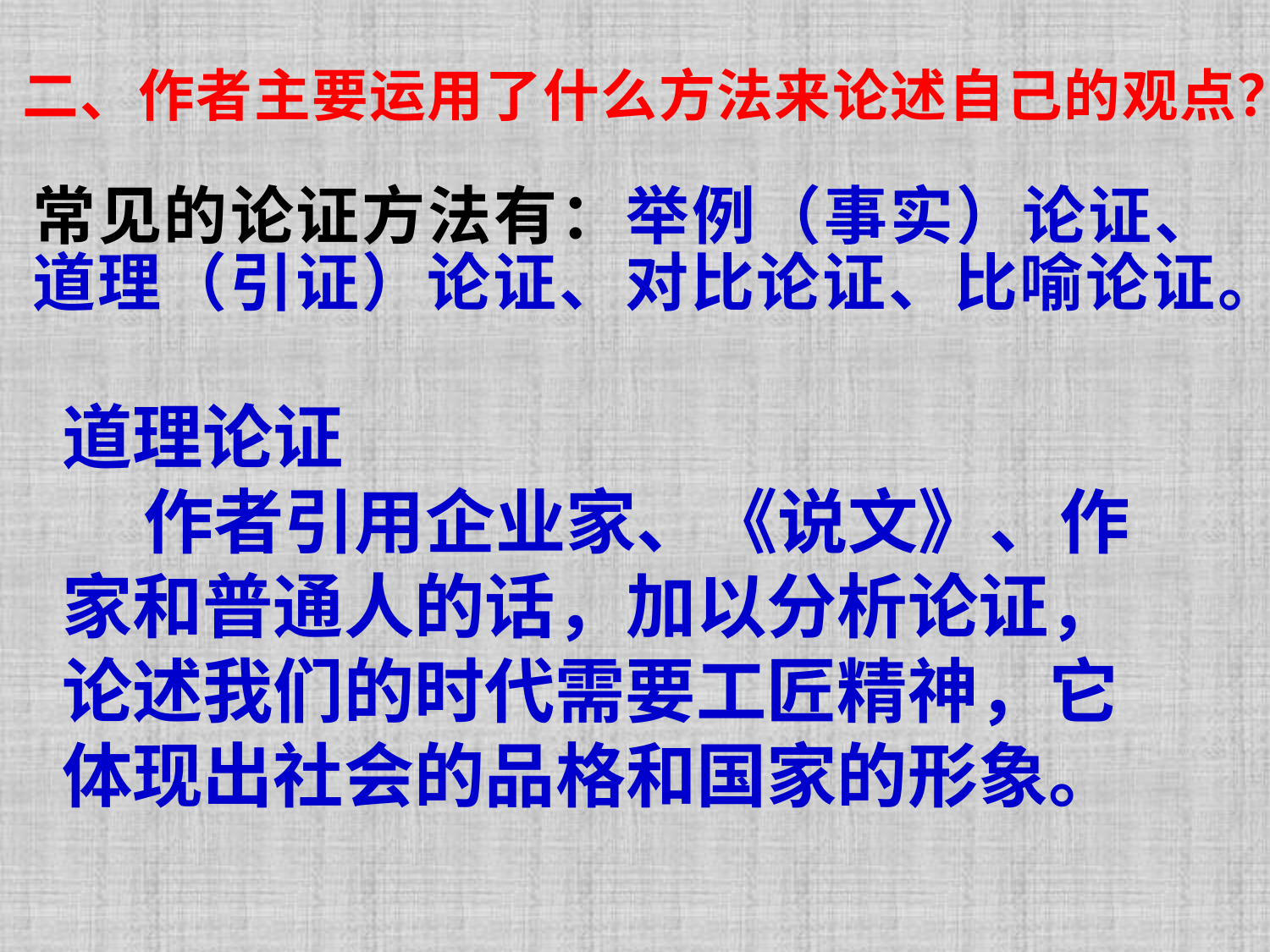

二、作者主要运用了什么方法来论述自己的观点？
常见的论证方法有：举例（事实）论证、道理（引证）论证、对比论证、比喻论证。
道理论证
    作者引用企业家、《说文》、作家和普通人的话，加以分析论证，论述我们的时代需要工匠精神，它体现出社会的品格和国家的形象。